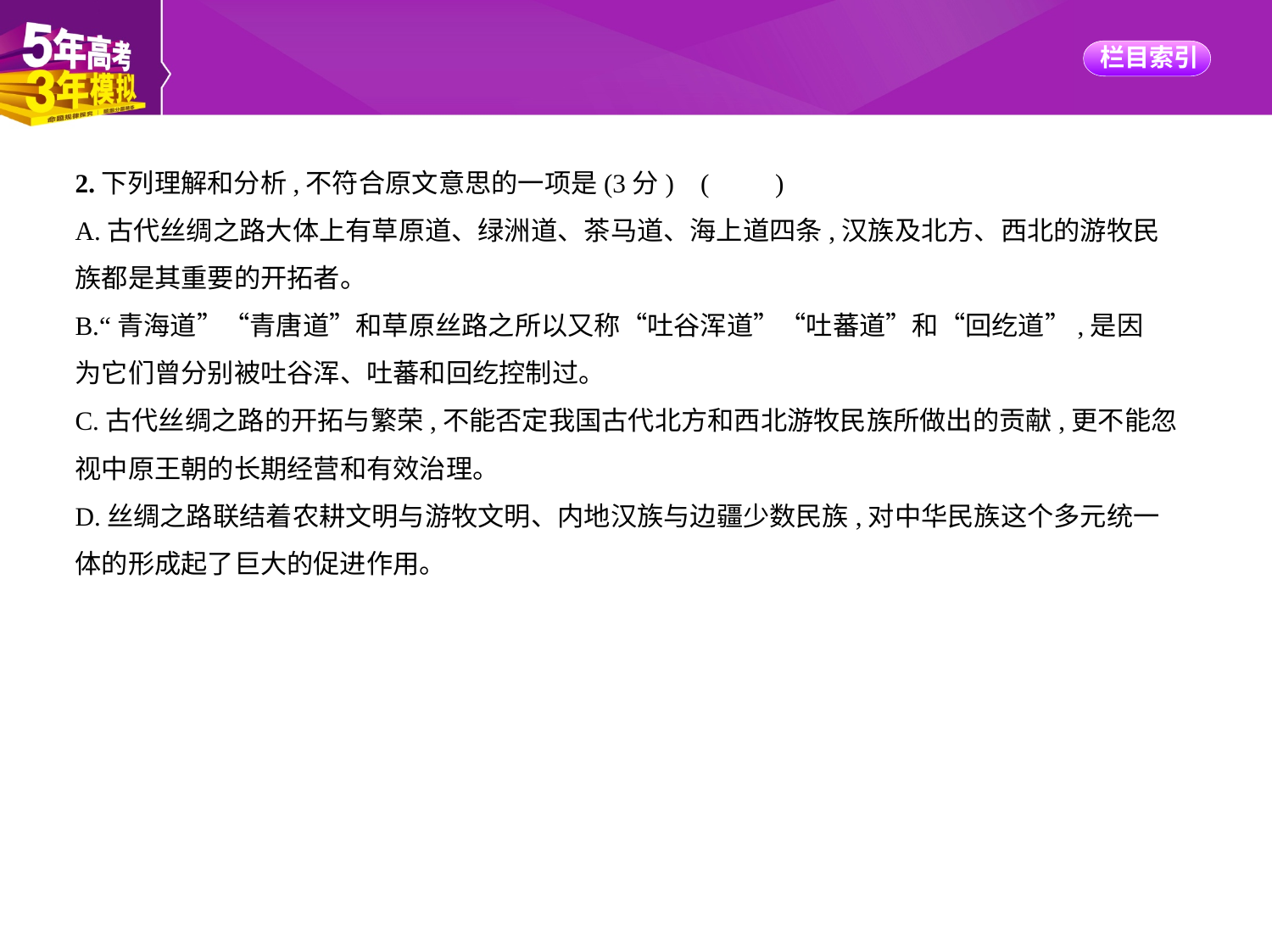

2.下列理解和分析,不符合原文意思的一项是(3分) (　　)
A.古代丝绸之路大体上有草原道、绿洲道、茶马道、海上道四条,汉族及北方、西北的游牧民
族都是其重要的开拓者。
B.“青海道”“青唐道”和草原丝路之所以又称“吐谷浑道”“吐蕃道”和“回纥道”,是因
为它们曾分别被吐谷浑、吐蕃和回纥控制过。
C.古代丝绸之路的开拓与繁荣,不能否定我国古代北方和西北游牧民族所做出的贡献,更不能忽
视中原王朝的长期经营和有效治理。
D.丝绸之路联结着农耕文明与游牧文明、内地汉族与边疆少数民族,对中华民族这个多元统一
体的形成起了巨大的促进作用。